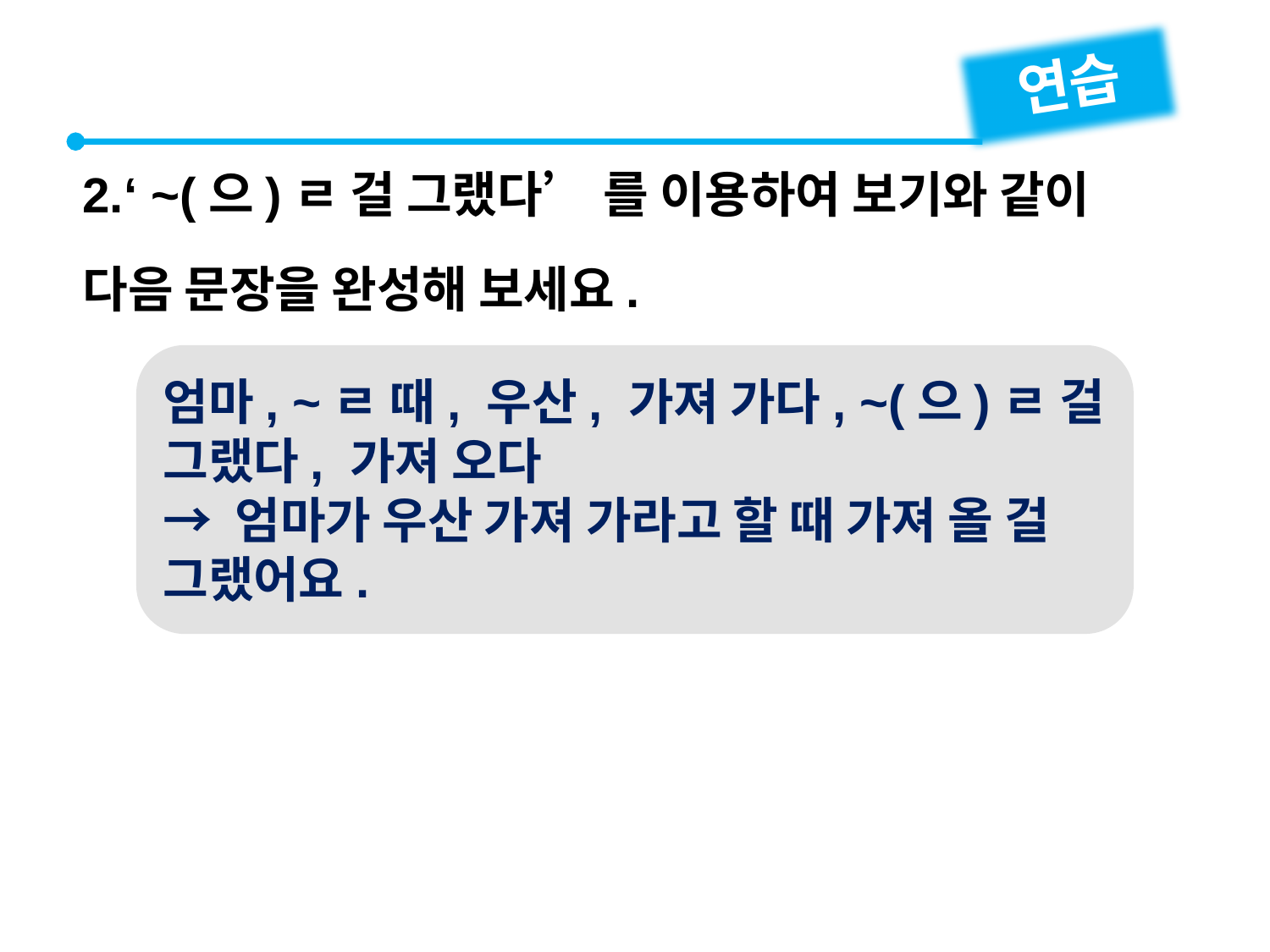

연습
2.‘ ~(으)ㄹ 걸 그랬다’ 를 이용하여 보기와 같이 다음 문장을 완성해 보세요.
엄마, ~ㄹ 때, 우산, 가져 가다, ~(으)ㄹ 걸 그랬다, 가져 오다
→ 엄마가 우산 가져 가라고 할 때 가져 올 걸 그랬어요.